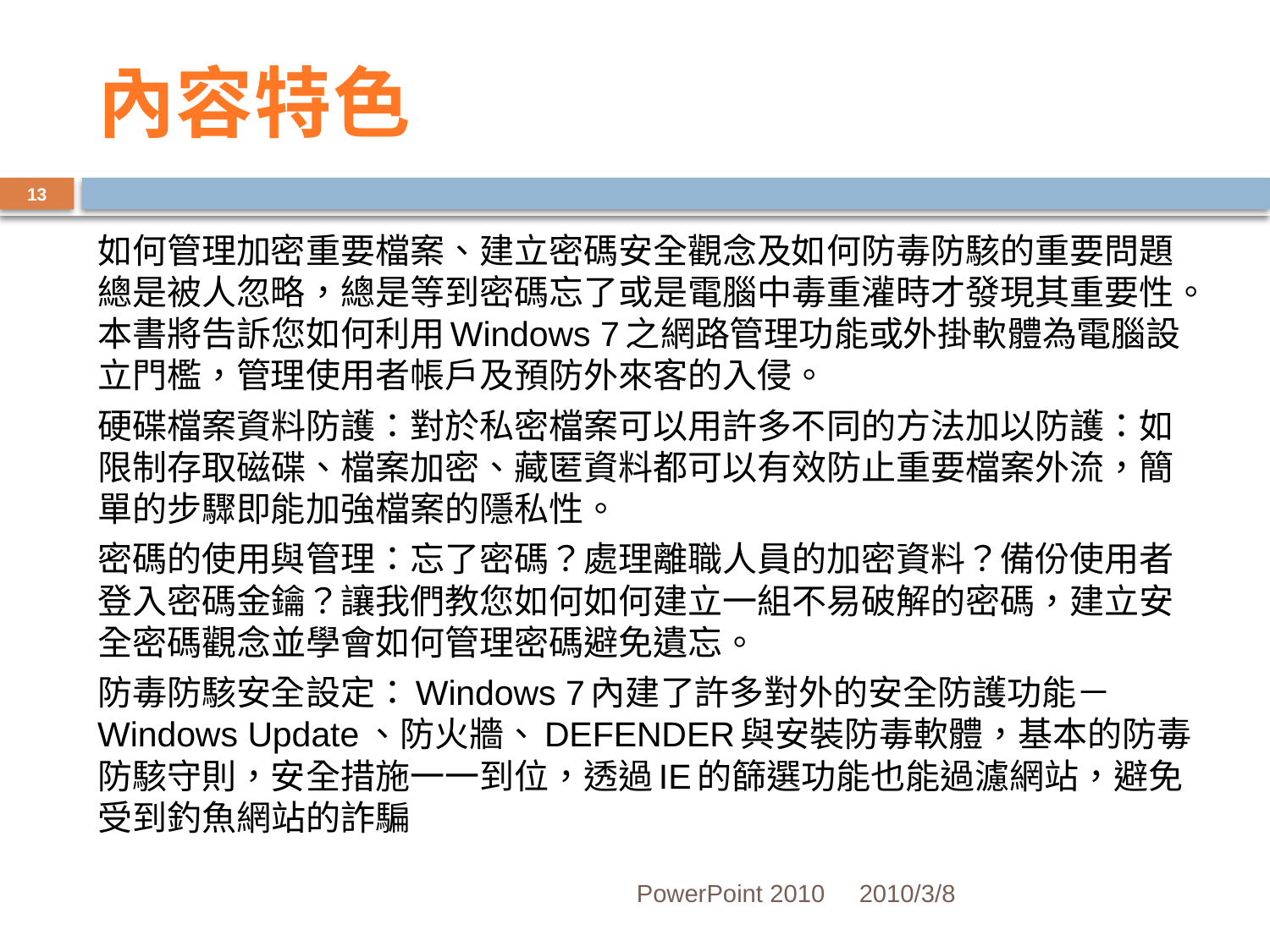

# 內容特色
13
如何管理加密重要檔案、建立密碼安全觀念及如何防毒防駭的重要問題總是被人忽略，總是等到密碼忘了或是電腦中毒重灌時才發現其重要性。本書將告訴您如何利用Windows 7之網路管理功能或外掛軟體為電腦設立門檻，管理使用者帳戶及預防外來客的入侵。
硬碟檔案資料防護：對於私密檔案可以用許多不同的方法加以防護：如限制存取磁碟、檔案加密、藏匿資料都可以有效防止重要檔案外流，簡單的步驟即能加強檔案的隱私性。
密碼的使用與管理：忘了密碼？處理離職人員的加密資料？備份使用者登入密碼金鑰？讓我們教您如何如何建立一組不易破解的密碼，建立安全密碼觀念並學會如何管理密碼避免遺忘。
防毒防駭安全設定：Windows 7內建了許多對外的安全防護功能－Windows Update、防火牆、DEFENDER與安裝防毒軟體，基本的防毒防駭守則，安全措施一一到位，透過IE的篩選功能也能過濾網站，避免受到釣魚網站的詐騙
PowerPoint 2010
2010/3/8